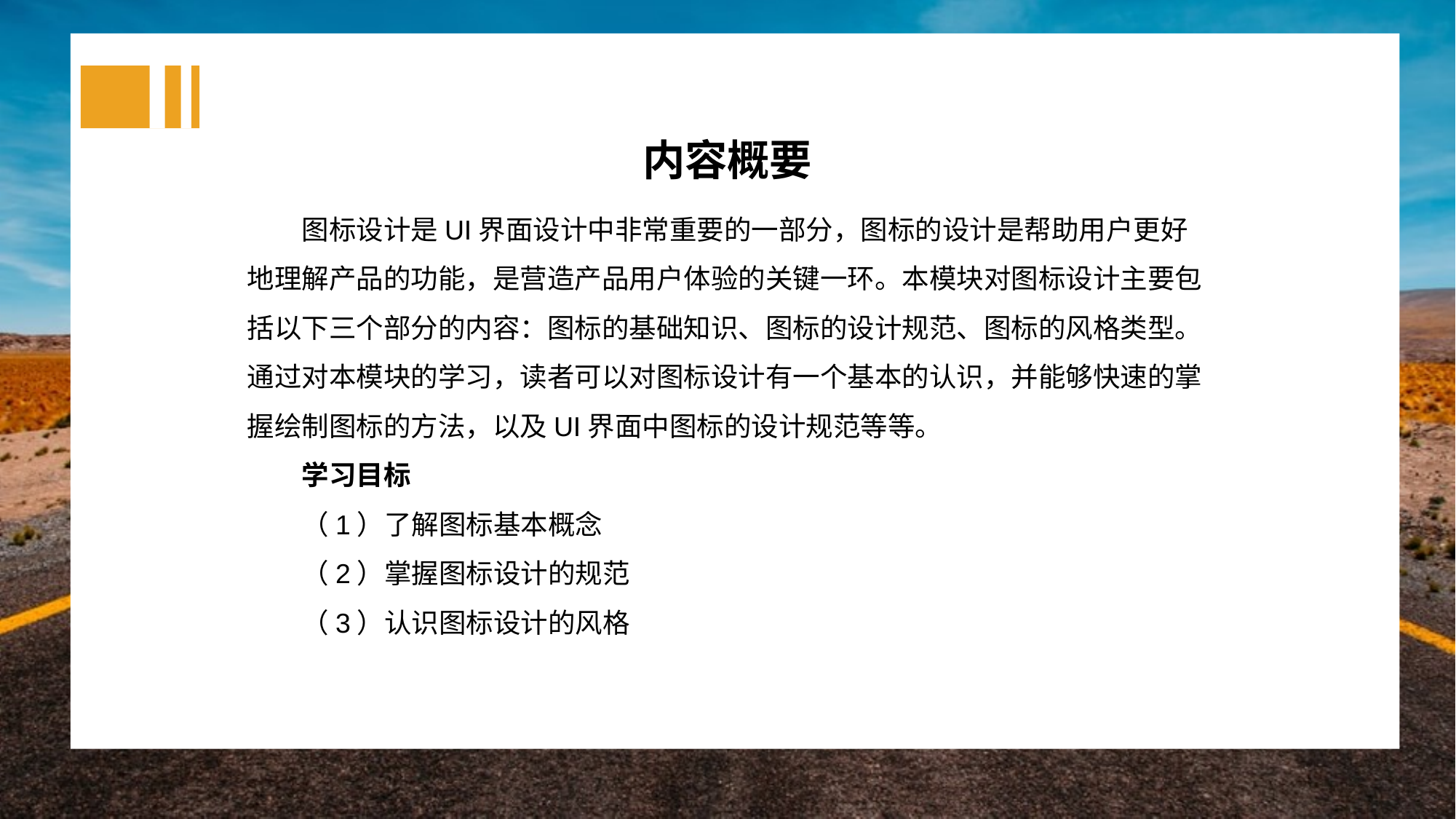

内容概要
图标设计是UI界面设计中非常重要的一部分，图标的设计是帮助用户更好地理解产品的功能，是营造产品用户体验的关键一环。本模块对图标设计主要包括以下三个部分的内容：图标的基础知识、图标的设计规范、图标的风格类型。通过对本模块的学习，读者可以对图标设计有一个基本的认识，并能够快速的掌握绘制图标的方法，以及UI界面中图标的设计规范等等。
学习目标
（1）了解图标基本概念
（2）掌握图标设计的规范
（3）认识图标设计的风格